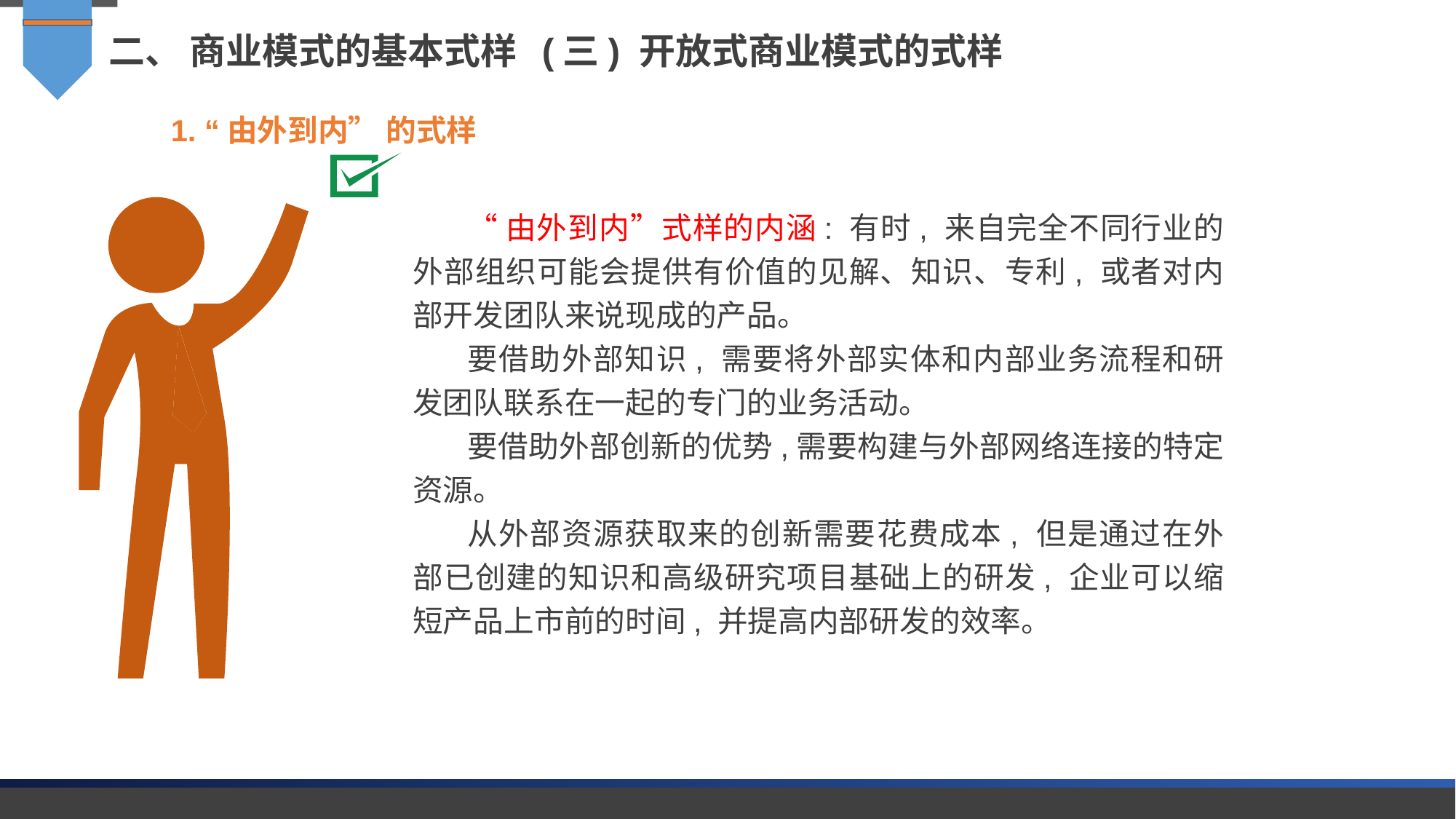

二、 商业模式的基本式样  (三) 开放式商业模式的式样
1. “由外到内” 的式样

“由外到内”式样的内涵: 有时, 来自完全不同行业的外部组织可能会提供有价值的见解、知识、专利, 或者对内部开发团队来说现成的产品。
要借助外部知识, 需要将外部实体和内部业务流程和研发团队联系在一起的专门的业务活动。
要借助外部创新的优势,需要构建与外部网络连接的特定资源。
从外部资源获取来的创新需要花费成本, 但是通过在外部已创建的知识和高级研究项目基础上的研发, 企业可以缩短产品上市前的时间, 并提高内部研发的效率。